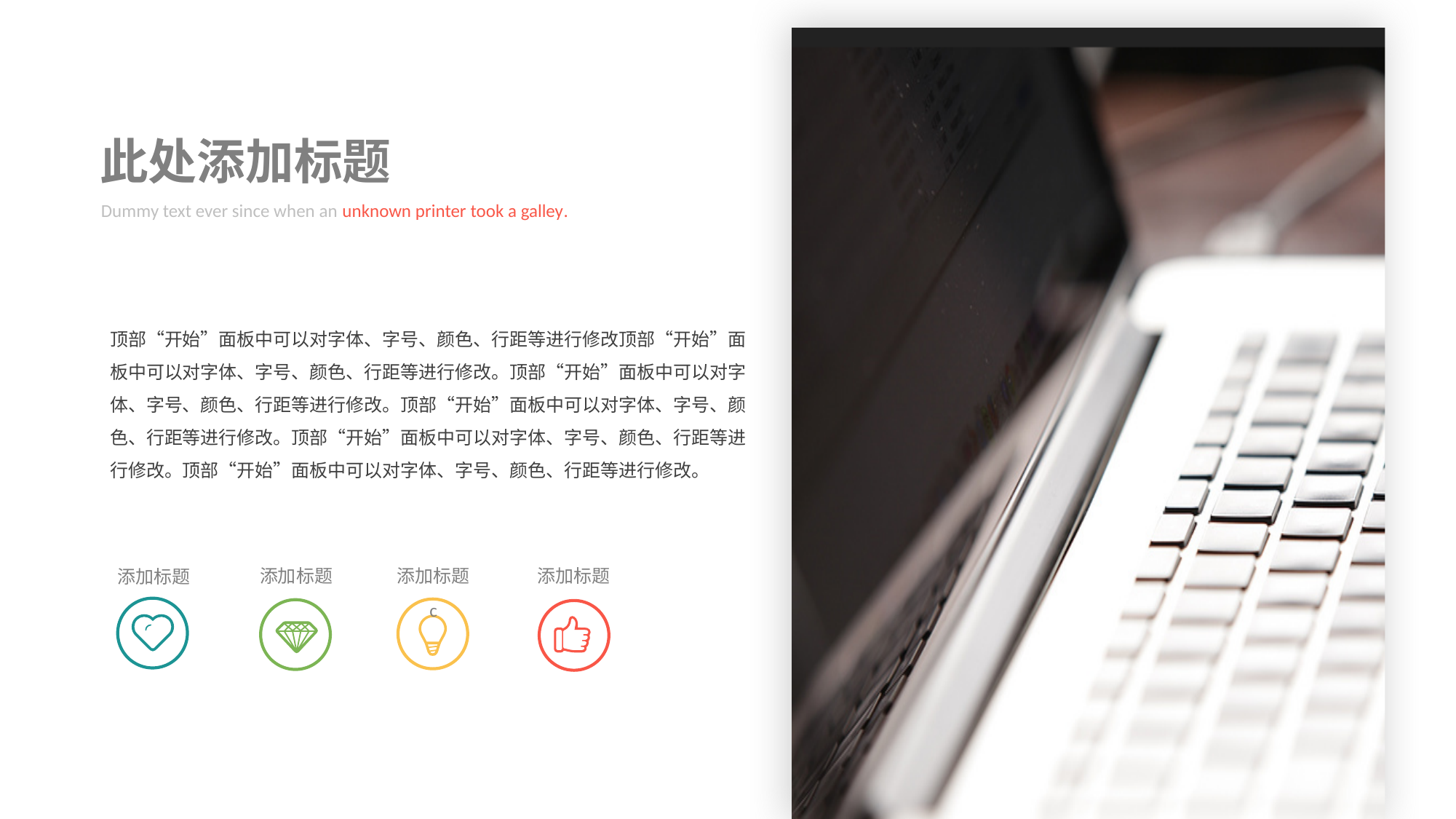

此处添加标题
Dummy text ever since when an unknown printer took a galley.
顶部“开始”面板中可以对字体、字号、颜色、行距等进行修改顶部“开始”面板中可以对字体、字号、颜色、行距等进行修改。顶部“开始”面板中可以对字体、字号、颜色、行距等进行修改。顶部“开始”面板中可以对字体、字号、颜色、行距等进行修改。顶部“开始”面板中可以对字体、字号、颜色、行距等进行修改。顶部“开始”面板中可以对字体、字号、颜色、行距等进行修改。
添加标题
添加标题
c
添加标题
添加标题